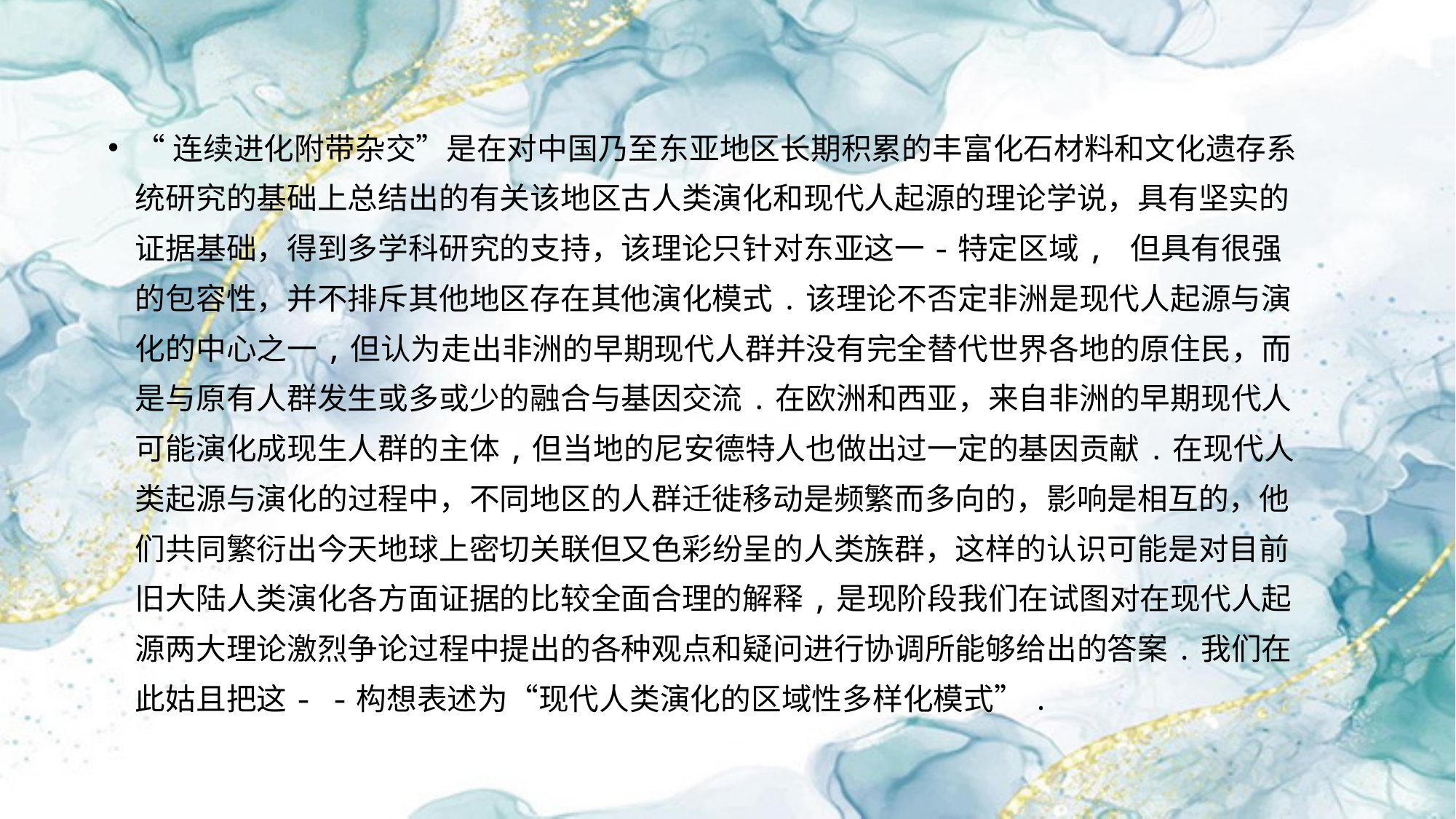

“连续进化附带杂交”是在对中国乃至东亚地区长期积累的丰富化石材料和文化遗存系统研究的基础上总结出的有关该地区古人类演化和现代人起源的理论学说，具有坚实的证据基础，得到多学科研究的支持，该理论只针对东亚这一-特定区域, 但具有很强的包容性，并不排斥其他地区存在其他演化模式.该理论不否定非洲是现代人起源与演化的中心之一,但认为走出非洲的早期现代人群并没有完全替代世界各地的原住民，而是与原有人群发生或多或少的融合与基因交流.在欧洲和西亚，来自非洲的早期现代人可能演化成现生人群的主体,但当地的尼安德特人也做出过一定的基因贡献.在现代人类起源与演化的过程中，不同地区的人群迁徙移动是频繁而多向的，影响是相互的，他们共同繁衍出今天地球上密切关联但又色彩纷呈的人类族群，这样的认识可能是对目前旧大陆人类演化各方面证据的比较全面合理的解释,是现阶段我们在试图对在现代人起源两大理论激烈争论过程中提出的各种观点和疑问进行协调所能够给出的答案.我们在此姑且把这- -构想表述为“现代人类演化的区域性多样化模式”.